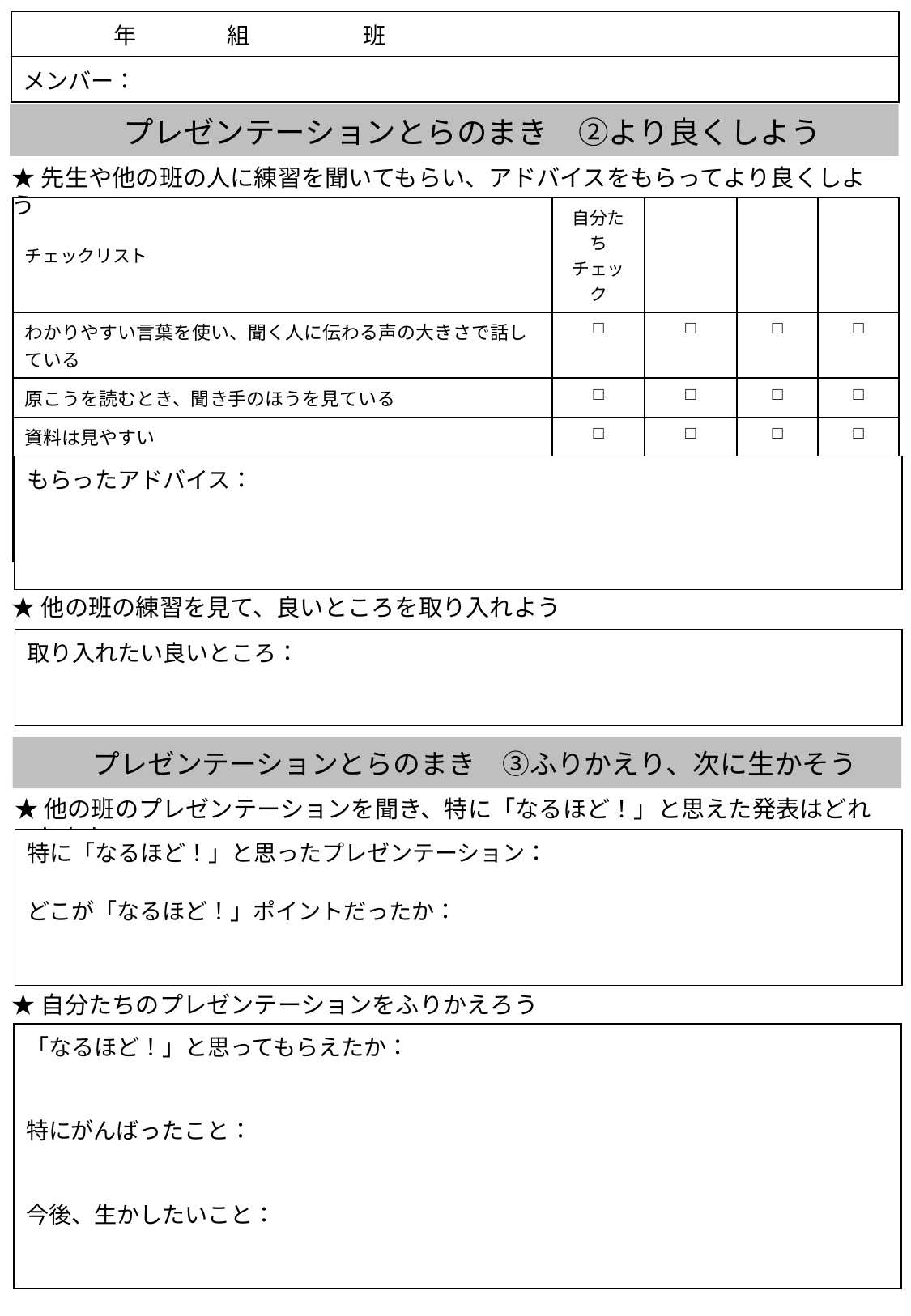

| 年　　　　組　　　　　班 |
| --- |
| メンバー： |
プレゼンテーションとらのまき　②より良くしよう
★先生や他の班の人に練習を聞いてもらい、アドバイスをもらってより良くしよう
| チェックリスト | 自分たち チェック |  |  |  |
| --- | --- | --- | --- | --- |
| わかりやすい言葉を使い、聞く人に伝わる声の大きさで話している | □ | □ | □ | □ |
| 原こうを読むとき、聞き手のほうを見ている | □ | □ | □ | □ |
| 資料は見やすい | □ | □ | □ | □ |
| 注目するところが分かるように 身ぶり手ぶりを入れて話している | □ | □ | □ | □ |
| 「なるほど！」と思ってもらえる内容になっている | □ | □ | □ | □ |
| もらったアドバイス： |
| --- |
★他の班の練習を見て、良いところを取り入れよう
| 取り入れたい良いところ： |
| --- |
プレゼンテーションとらのまき　③ふりかえり、次に生かそう
★他の班のプレゼンテーションを聞き、特に「なるほど！」と思えた発表はどれでしたか
| 特に「なるほど！」と思ったプレゼンテーション： どこが「なるほど！」ポイントだったか： |
| --- |
★自分たちのプレゼンテーションをふりかえろう
| 「なるほど！」と思ってもらえたか： 特にがんばったこと： 今後、生かしたいこと： |
| --- |